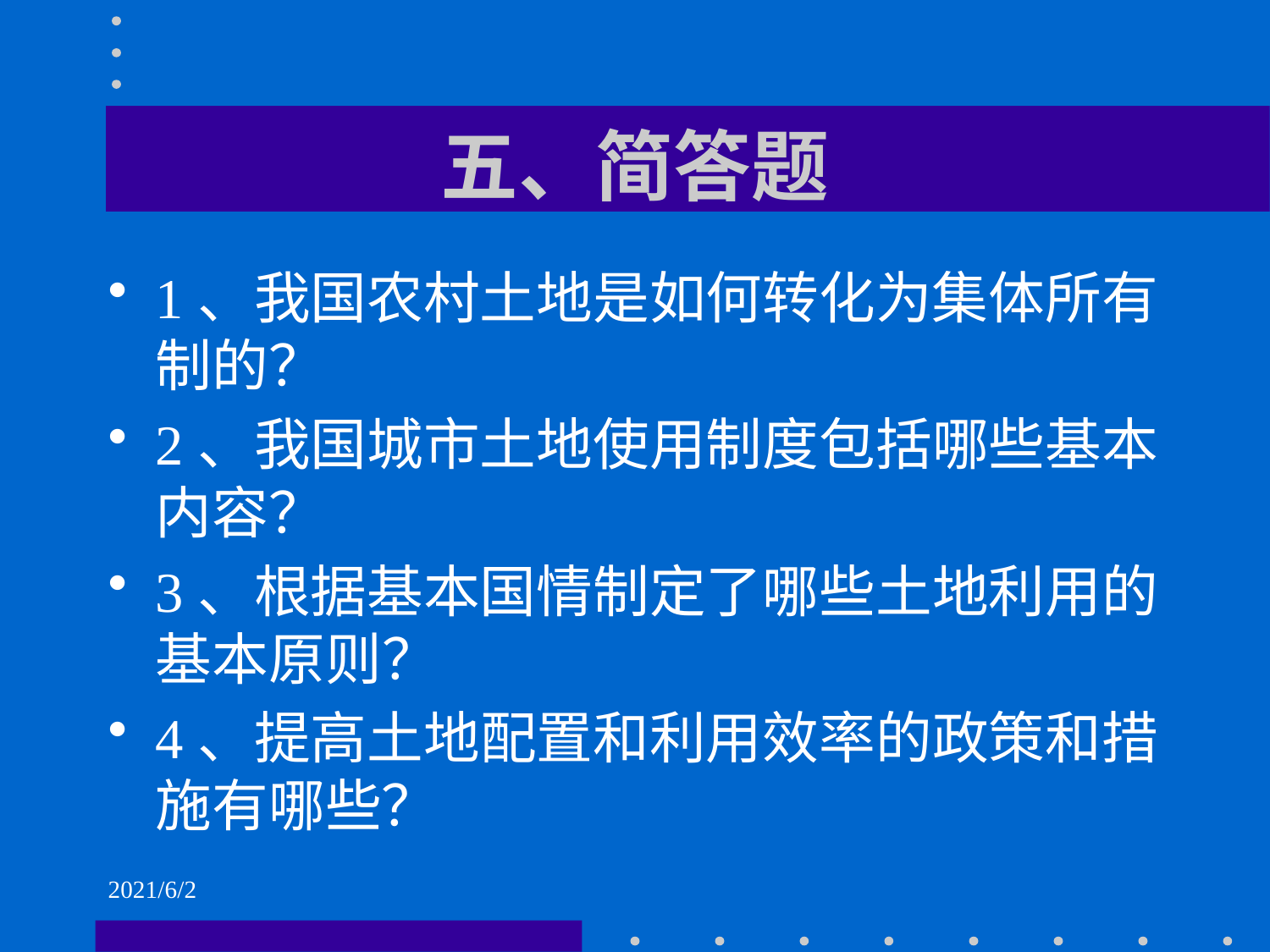

# 五、简答题
1、我国农村土地是如何转化为集体所有制的？
2、我国城市土地使用制度包括哪些基本内容？
3、根据基本国情制定了哪些土地利用的基本原则？
4、提高土地配置和利用效率的政策和措施有哪些？
2021/6/2